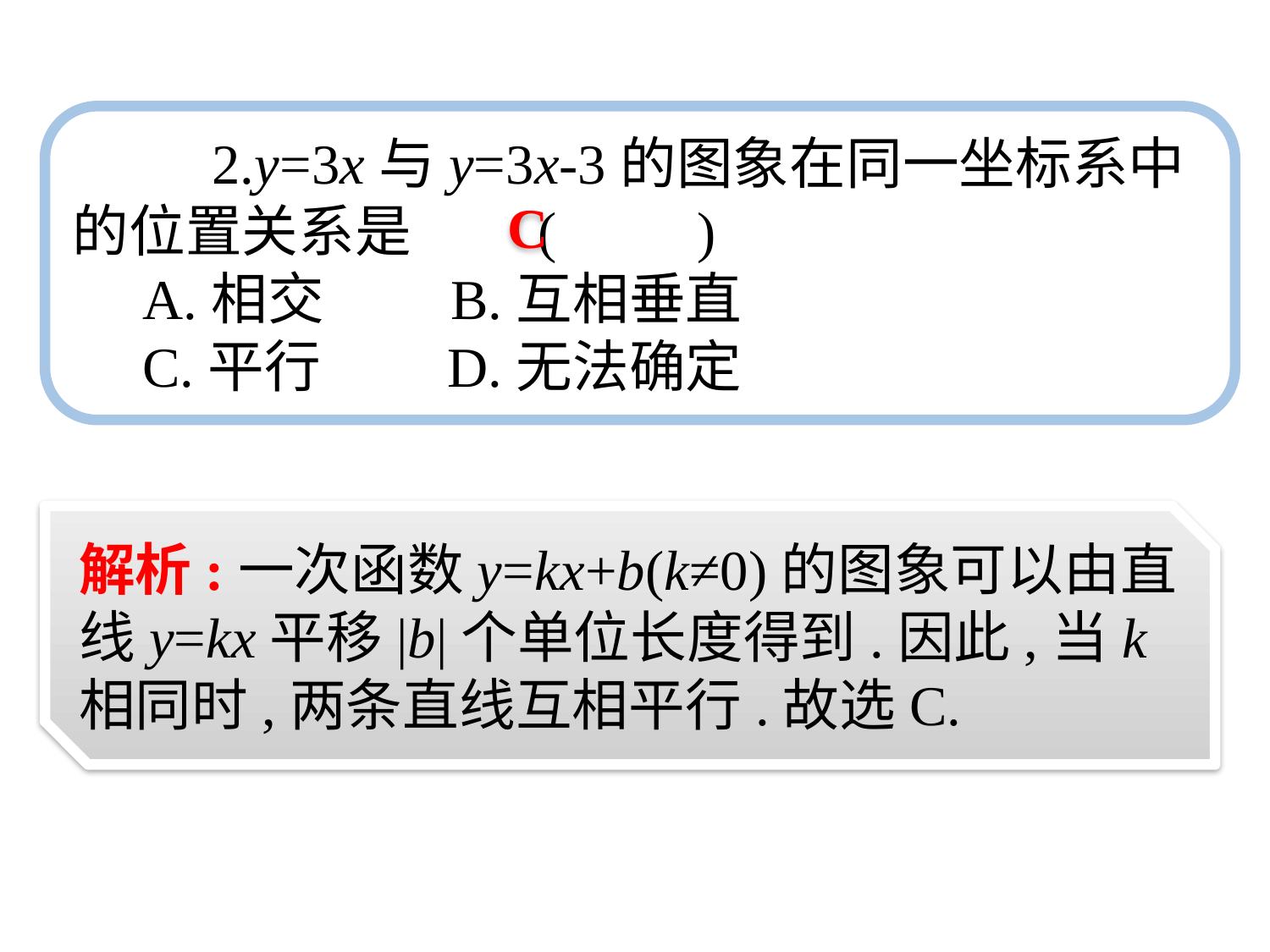

2.y=3x与y=3x-3的图象在同一坐标系中的位置关系是　　(　　)
　A.相交　　B.互相垂直
　C.平行　　D.无法确定
C
解析:一次函数y=kx+b(k≠0)的图象可以由直线y=kx平移|b|个单位长度得到.因此,当k相同时,两条直线互相平行.故选C.